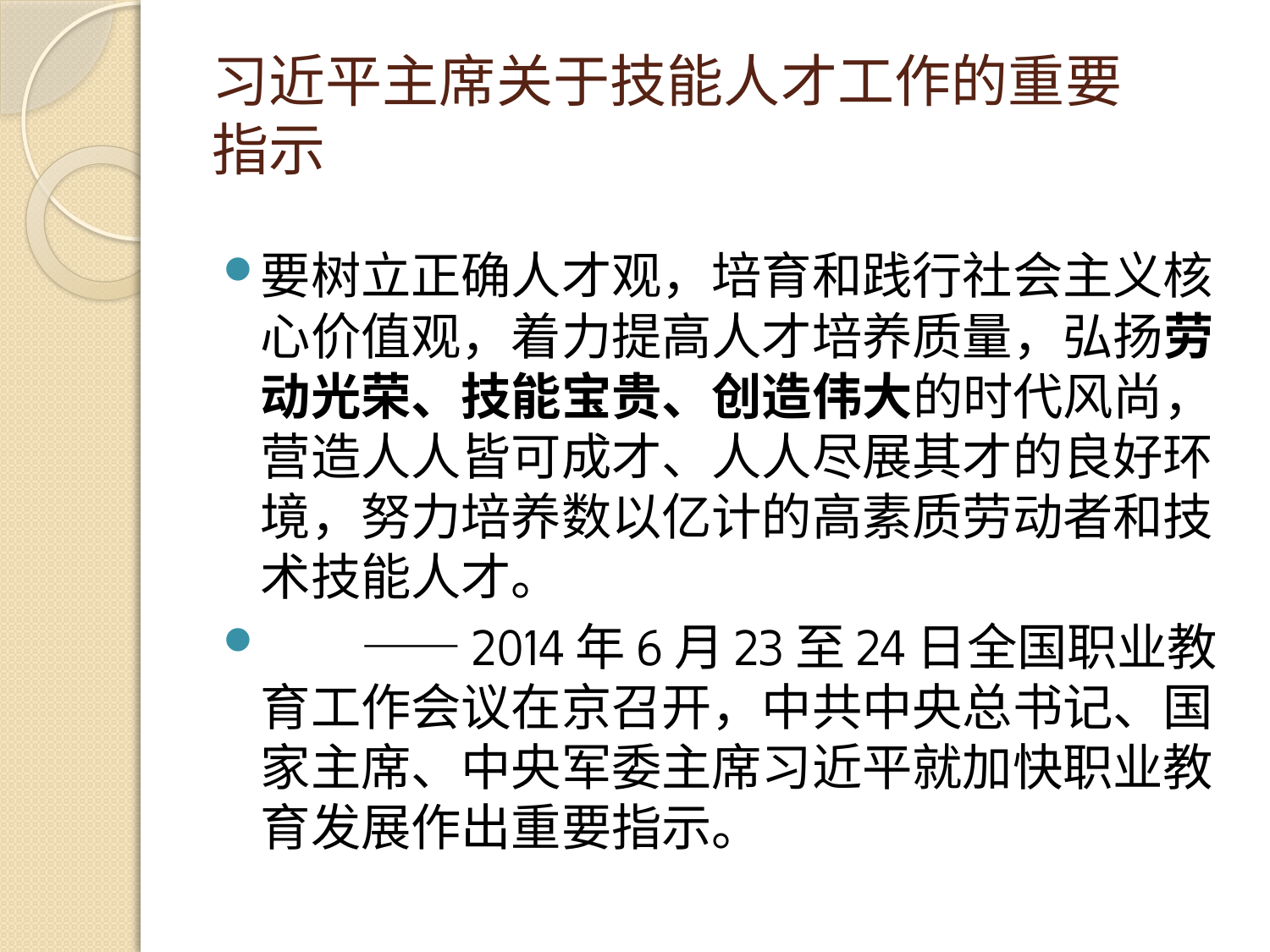

# 习近平主席关于技能人才工作的重要指示
要树立正确人才观，培育和践行社会主义核心价值观，着力提高人才培养质量，弘扬劳动光荣、技能宝贵、创造伟大的时代风尚，营造人人皆可成才、人人尽展其才的良好环境，努力培养数以亿计的高素质劳动者和技术技能人才。
　　——2014年6月23至24日全国职业教育工作会议在京召开，中共中央总书记、国家主席、中央军委主席习近平就加快职业教育发展作出重要指示。